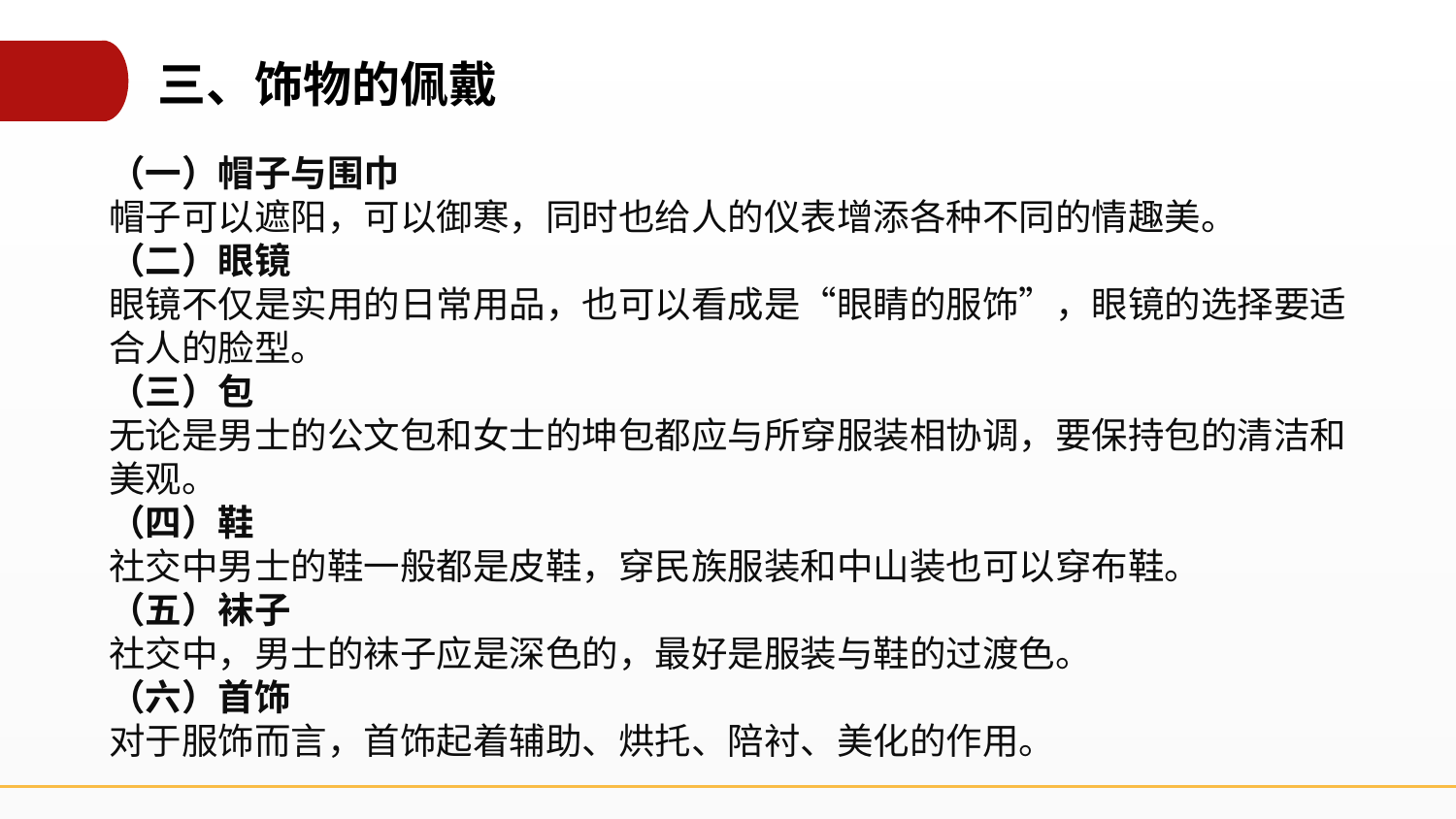

三、饰物的佩戴
（一）帽子与围巾
帽子可以遮阳，可以御寒，同时也给人的仪表增添各种不同的情趣美。
（二）眼镜
眼镜不仅是实用的日常用品，也可以看成是“眼睛的服饰”，眼镜的选择要适合人的脸型。
（三）包
无论是男士的公文包和女士的坤包都应与所穿服装相协调，要保持包的清洁和美观。
（四）鞋
社交中男士的鞋一般都是皮鞋，穿民族服装和中山装也可以穿布鞋。
（五）袜子
社交中，男士的袜子应是深色的，最好是服装与鞋的过渡色。
（六）首饰
对于服饰而言，首饰起着辅助、烘托、陪衬、美化的作用。